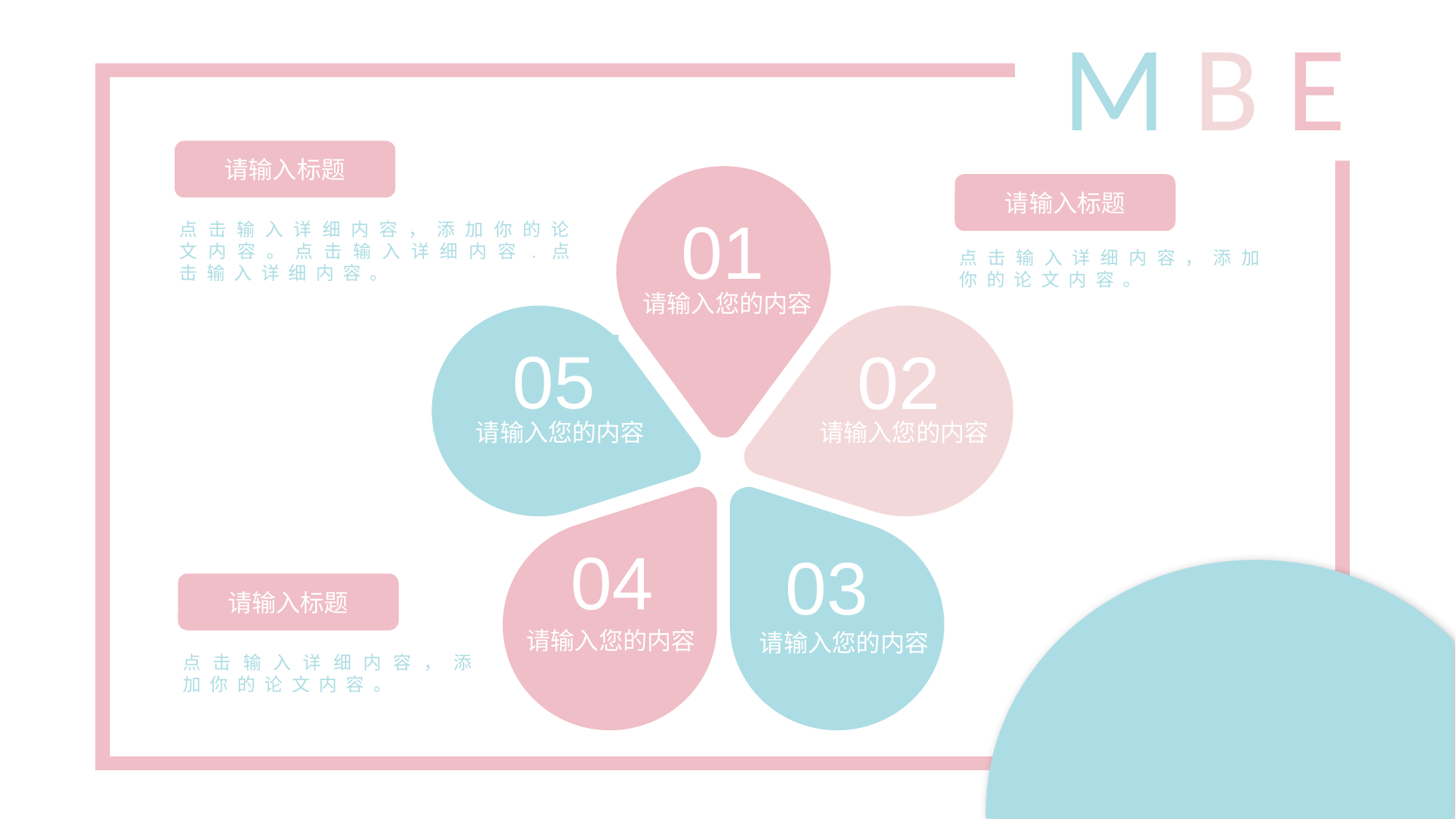

M B E

请输入标题

01
请输入您的内容

05

02
请输入您的内容
请输入您的内容

04

03
请输入您的内容
请输入您的内容
请输入标题
点击输入详细内容，添加你的论文内容。点击输入详细内容.点击输入详细内容。
点击输入详细内容，添加你的论文内容。

请输入标题
点击输入详细内容，添加你的论文内容。